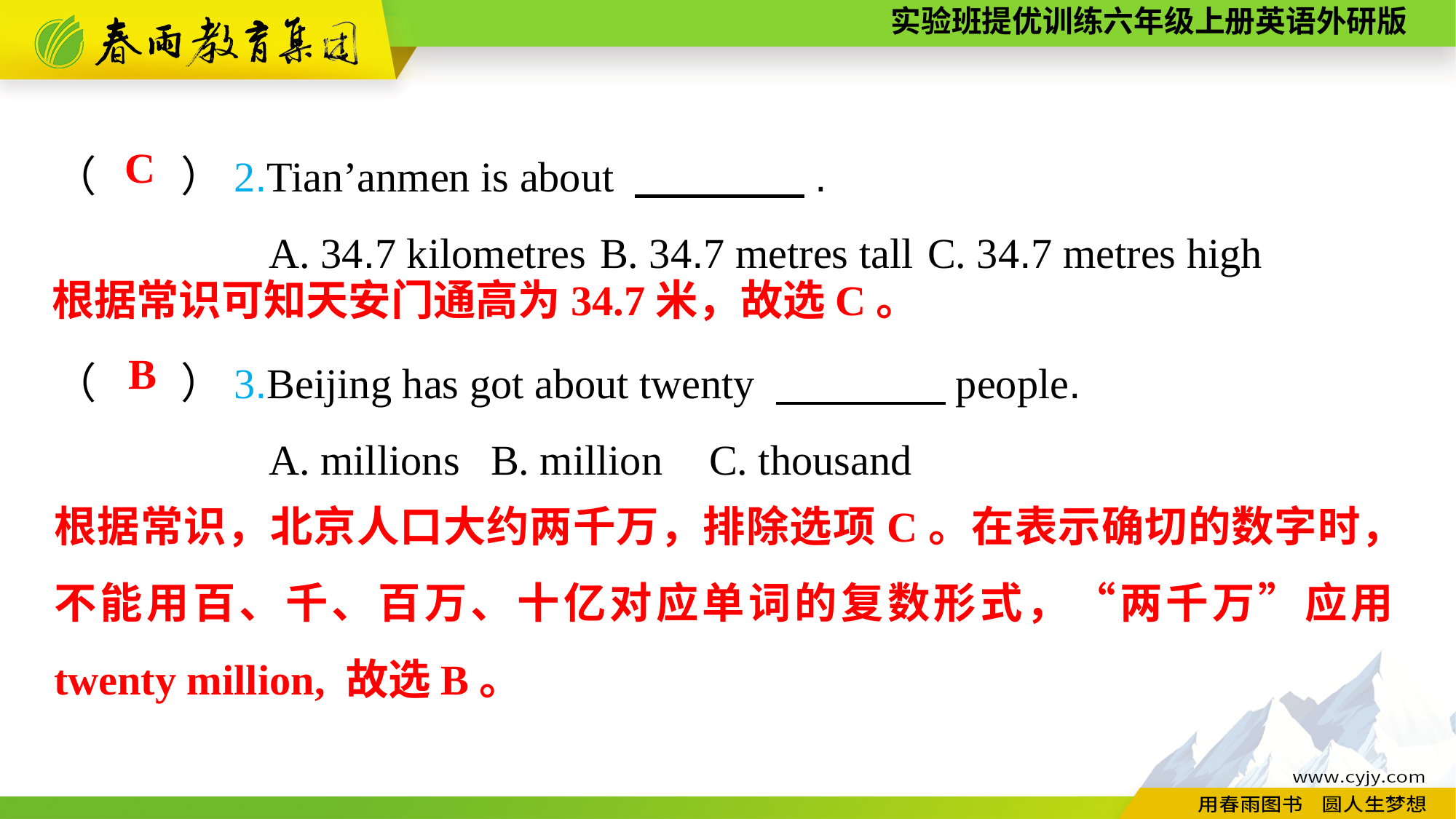

（　　）2.Tian’anmen is about 　　　　.
A. 34.7 kilometres	B. 34.7 metres tall	C. 34.7 metres high
C
根据常识可知天安门通高为34.7米，故选C。
（　　）3.Beijing has got about twenty 　　　　people.
A. millions	B. million	C. thousand
B
根据常识，北京人口大约两千万，排除选项C。在表示确切的数字时，不能用百、千、百万、十亿对应单词的复数形式，“两千万”应用twenty million, 故选B。